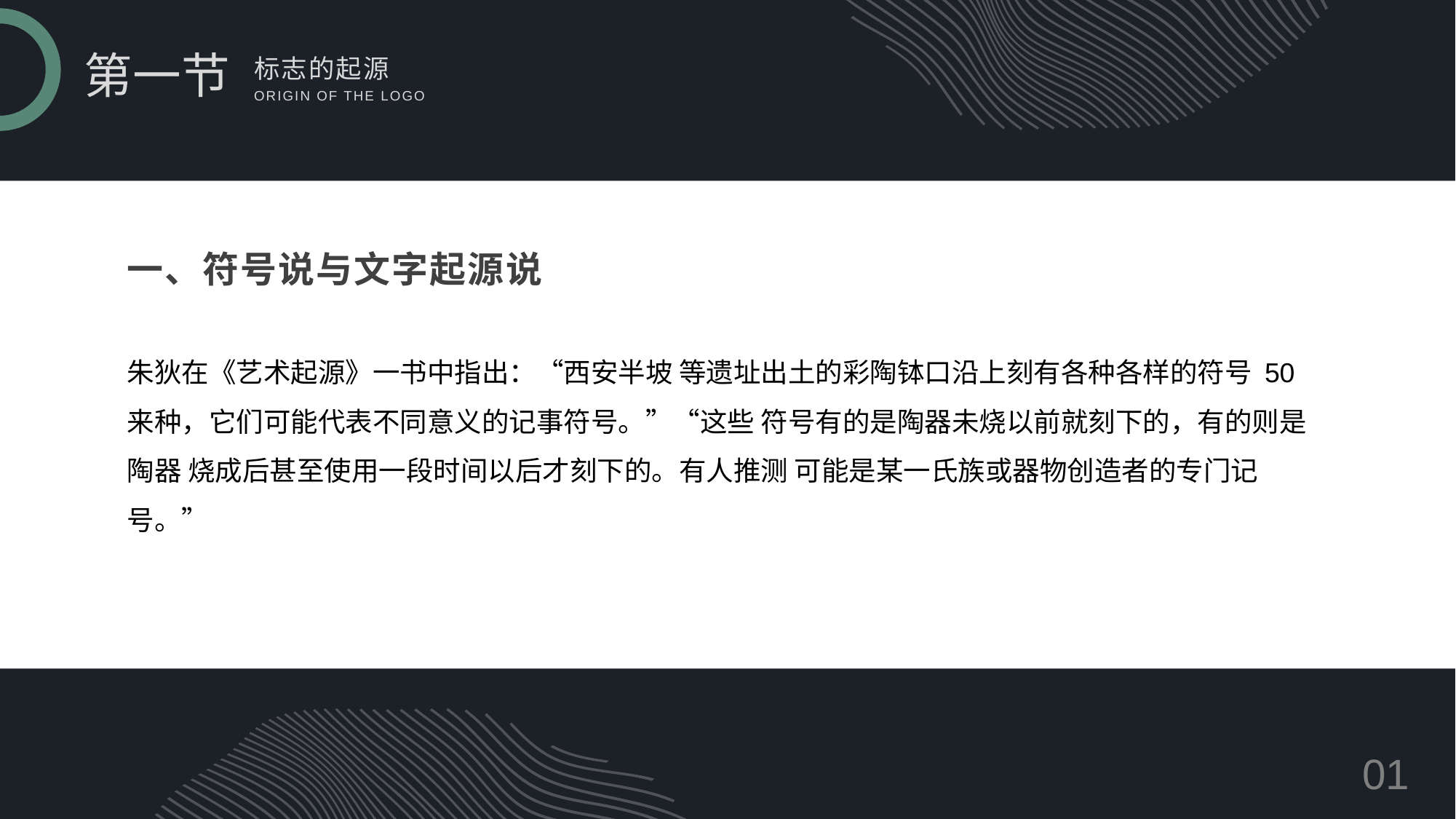

第一节
标志的起源
ORIGIN OF THE LOGO

一、符号说与文字起源说

朱狄在《艺术起源》一书中指出：“西安半坡 等遗址出土的彩陶钵口沿上刻有各种各样的符号 50 来种，它们可能代表不同意义的记事符号。”“这些 符号有的是陶器未烧以前就刻下的，有的则是陶器 烧成后甚至使用一段时间以后才刻下的。有人推测 可能是某一氏族或器物创造者的专门记号。”

01